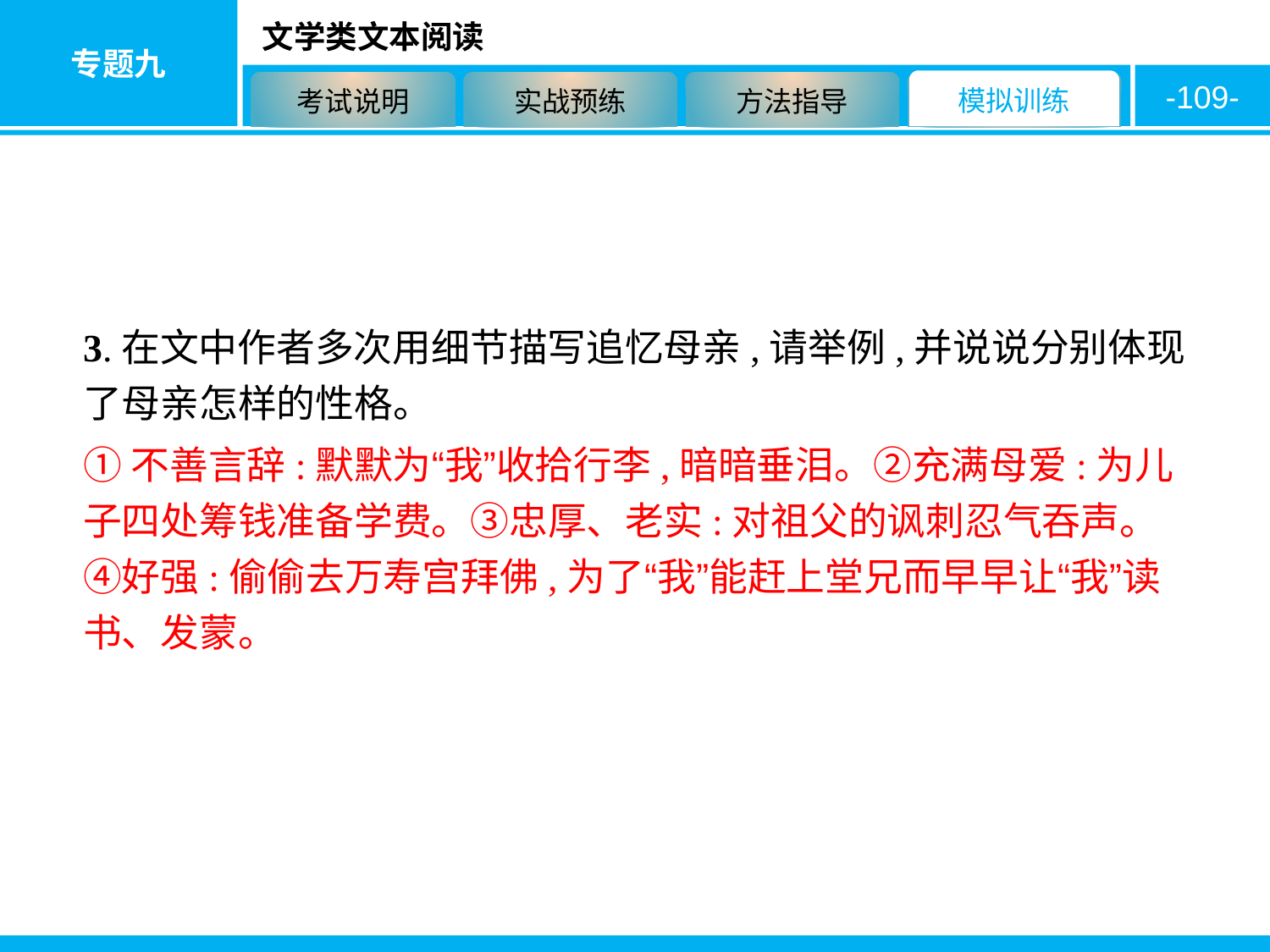

-109-
3.在文中作者多次用细节描写追忆母亲,请举例,并说说分别体现了母亲怎样的性格。
①不善言辞:默默为“我”收拾行李,暗暗垂泪。②充满母爱:为儿子四处筹钱准备学费。③忠厚、老实:对祖父的讽刺忍气吞声。④好强:偷偷去万寿宫拜佛,为了“我”能赶上堂兄而早早让“我”读书、发蒙。